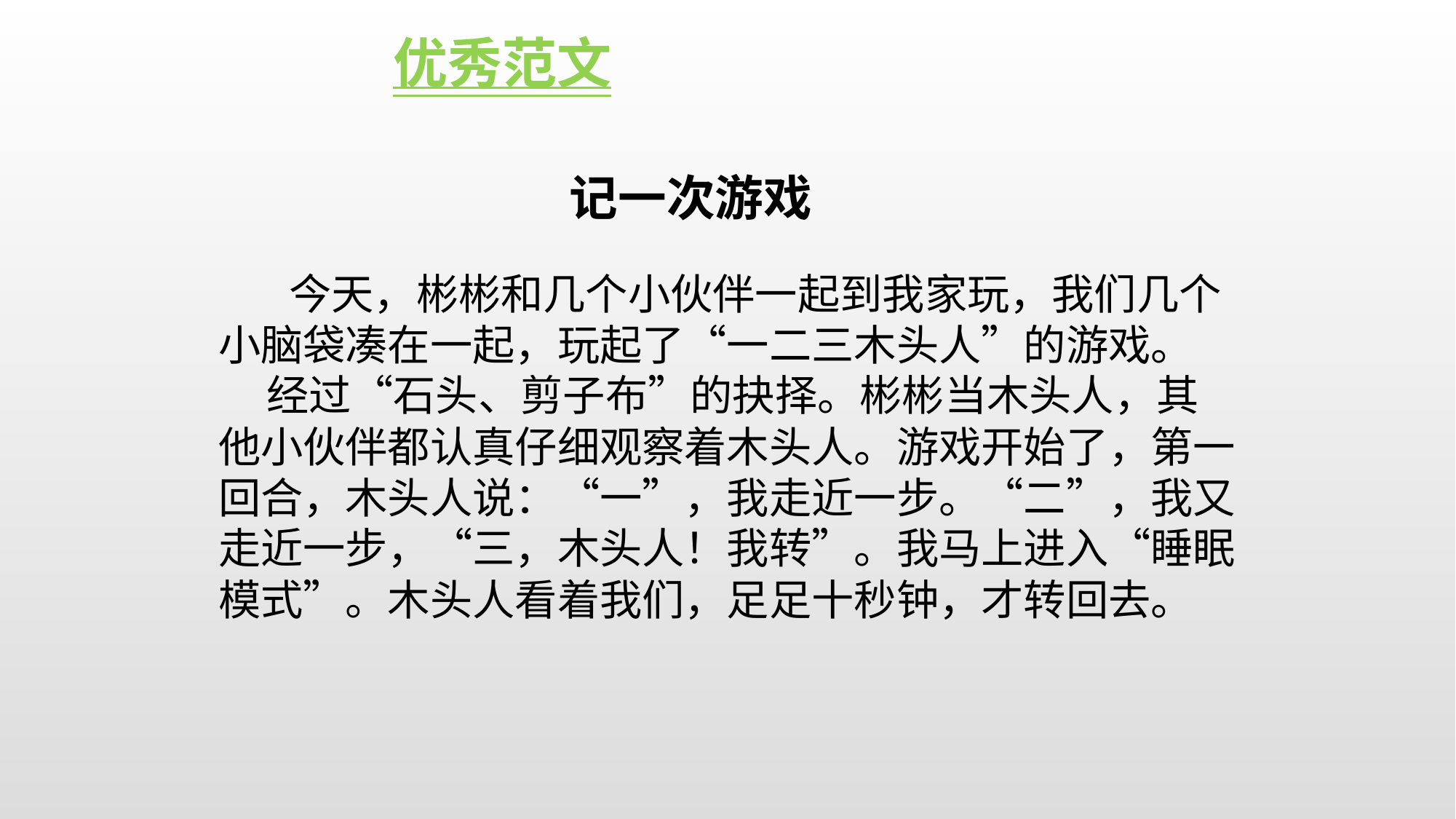

优秀范文
记一次游戏
　   今天，彬彬和几个小伙伴一起到我家玩，我们几个小脑袋凑在一起，玩起了“一二三木头人”的游戏。
    经过“石头、剪子布”的抉择。彬彬当木头人，其他小伙伴都认真仔细观察着木头人。游戏开始了，第一回合，木头人说：“一”，我走近一步。“二”，我又走近一步，“三，木头人！我转”。我马上进入“睡眠模式”。木头人看着我们，足足十秒钟，才转回去。